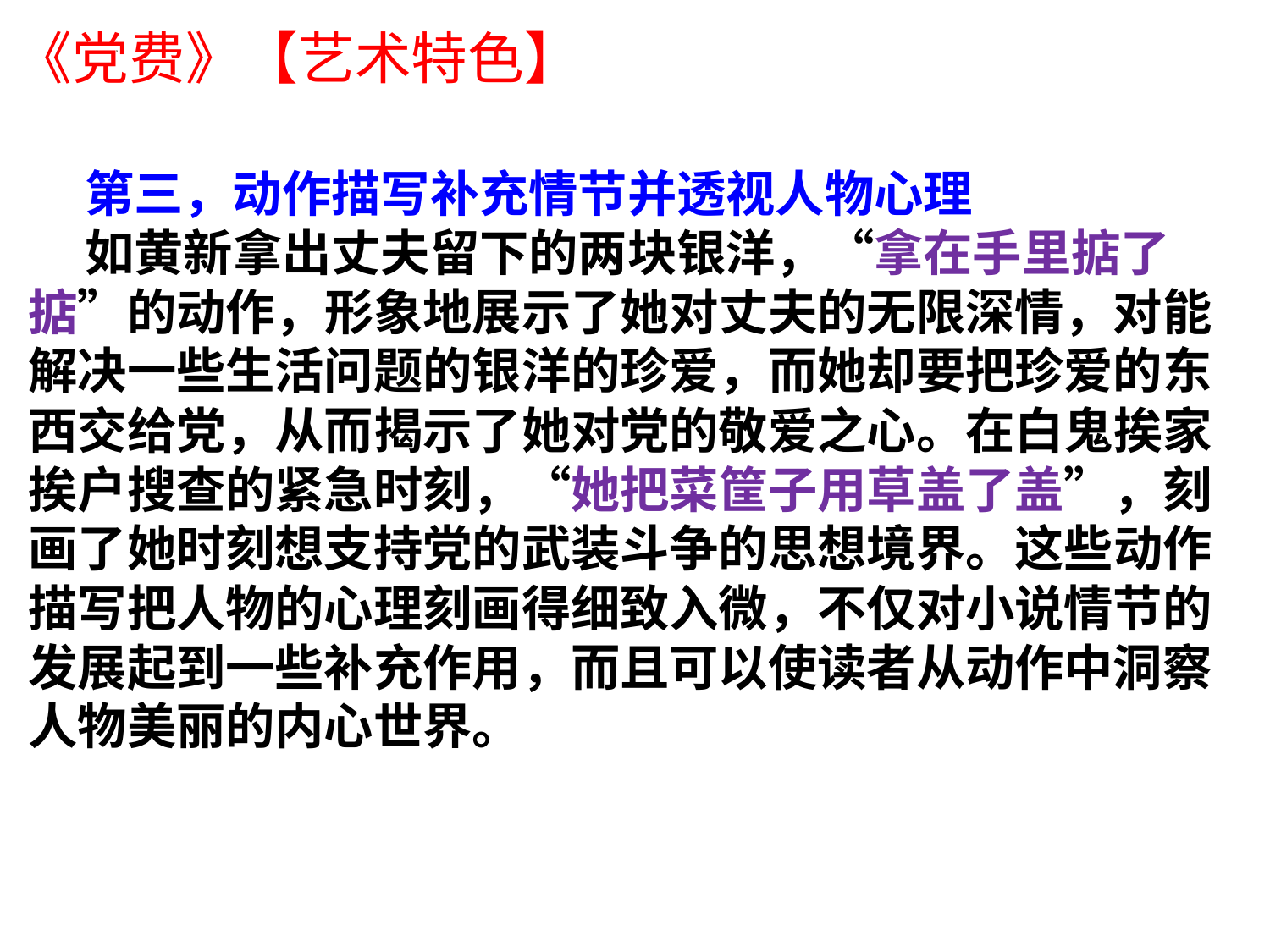

《党费》【艺术特色】
    第三，动作描写补充情节并透视人物心理
    如黄新拿出丈夫留下的两块银洋，“拿在手里掂了掂”的动作，形象地展示了她对丈夫的无限深情，对能解决一些生活问题的银洋的珍爱，而她却要把珍爱的东西交给党，从而揭示了她对党的敬爱之心。在白鬼挨家挨户搜查的紧急时刻，“她把菜筐子用草盖了盖”，刻画了她时刻想支持党的武装斗争的思想境界。这些动作描写把人物的心理刻画得细致入微，不仅对小说情节的发展起到一些补充作用，而且可以使读者从动作中洞察人物美丽的内心世界。